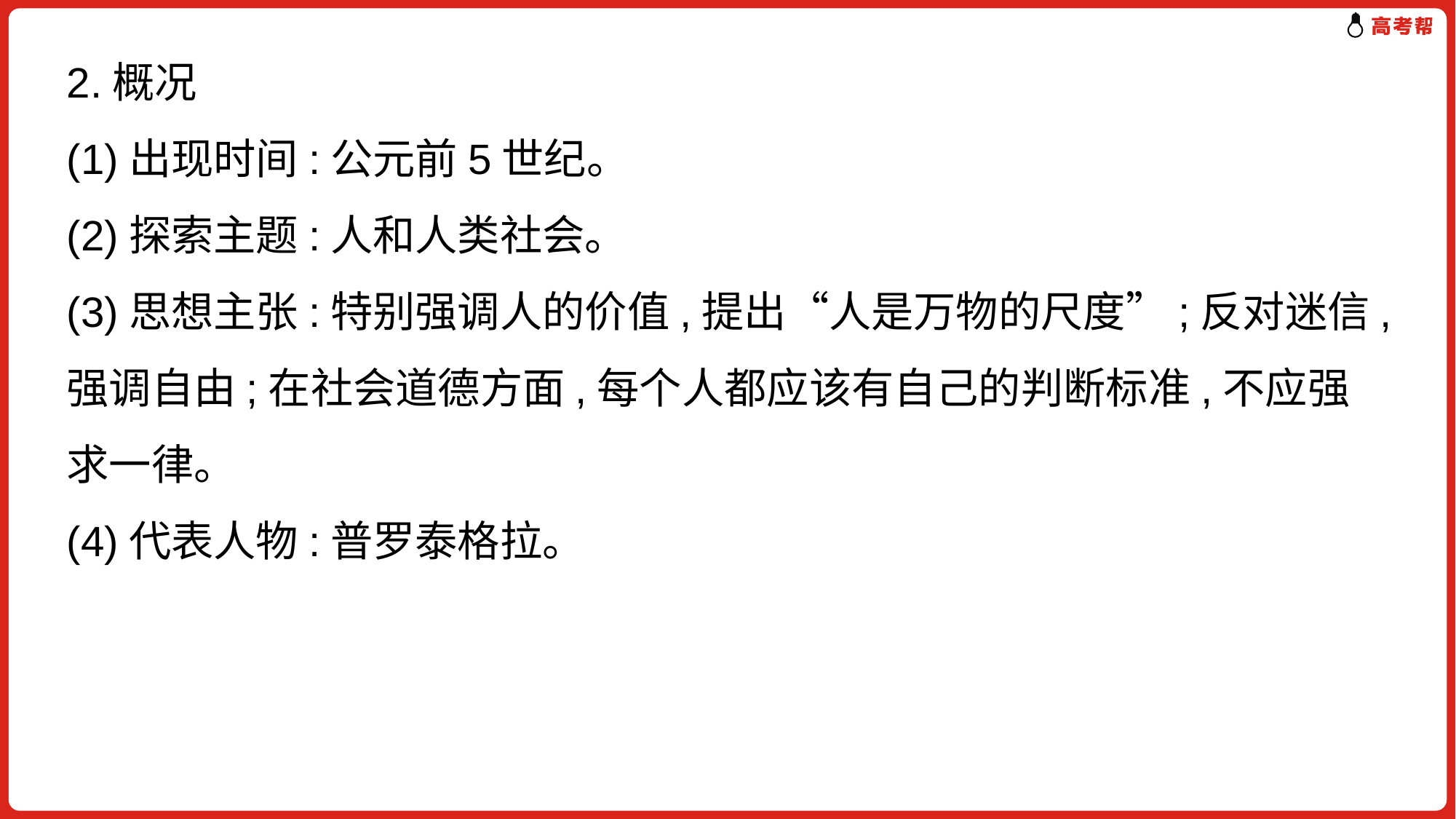

2.概况
(1)出现时间:公元前5世纪。
(2)探索主题:人和人类社会。
(3)思想主张:特别强调人的价值,提出“人是万物的尺度”;反对迷信,强调自由;在社会道德方面,每个人都应该有自己的判断标准,不应强求一律。
(4)代表人物:普罗泰格拉。